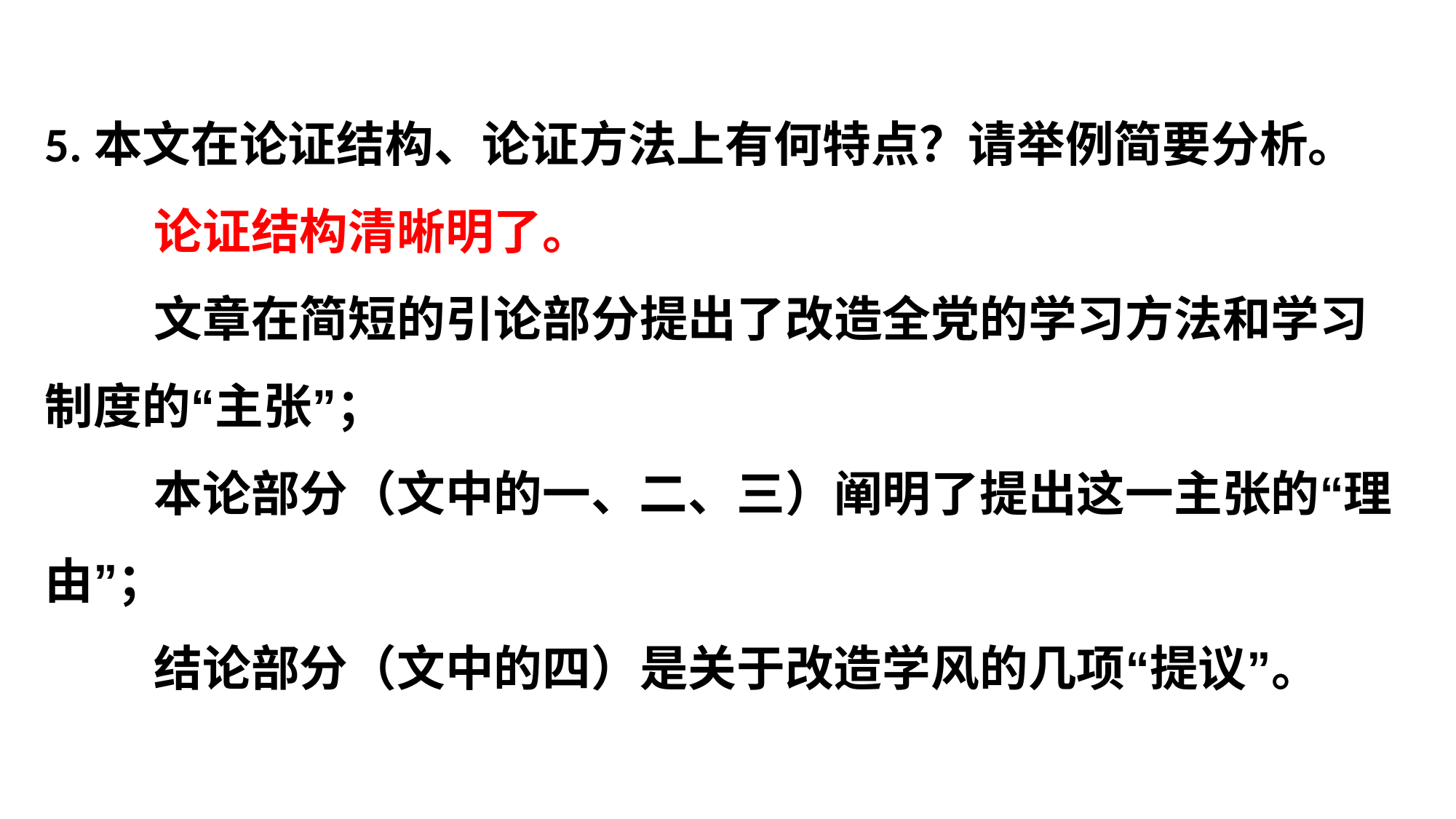

5.本文在论证结构、论证方法上有何特点？请举例简要分析。
	论证结构清晰明了。
	文章在简短的引论部分提出了改造全党的学习方法和学习制度的“主张”；
	本论部分（文中的一、二、三）阐明了提出这一主张的“理由”；
	结论部分（文中的四）是关于改造学风的几项“提议”。